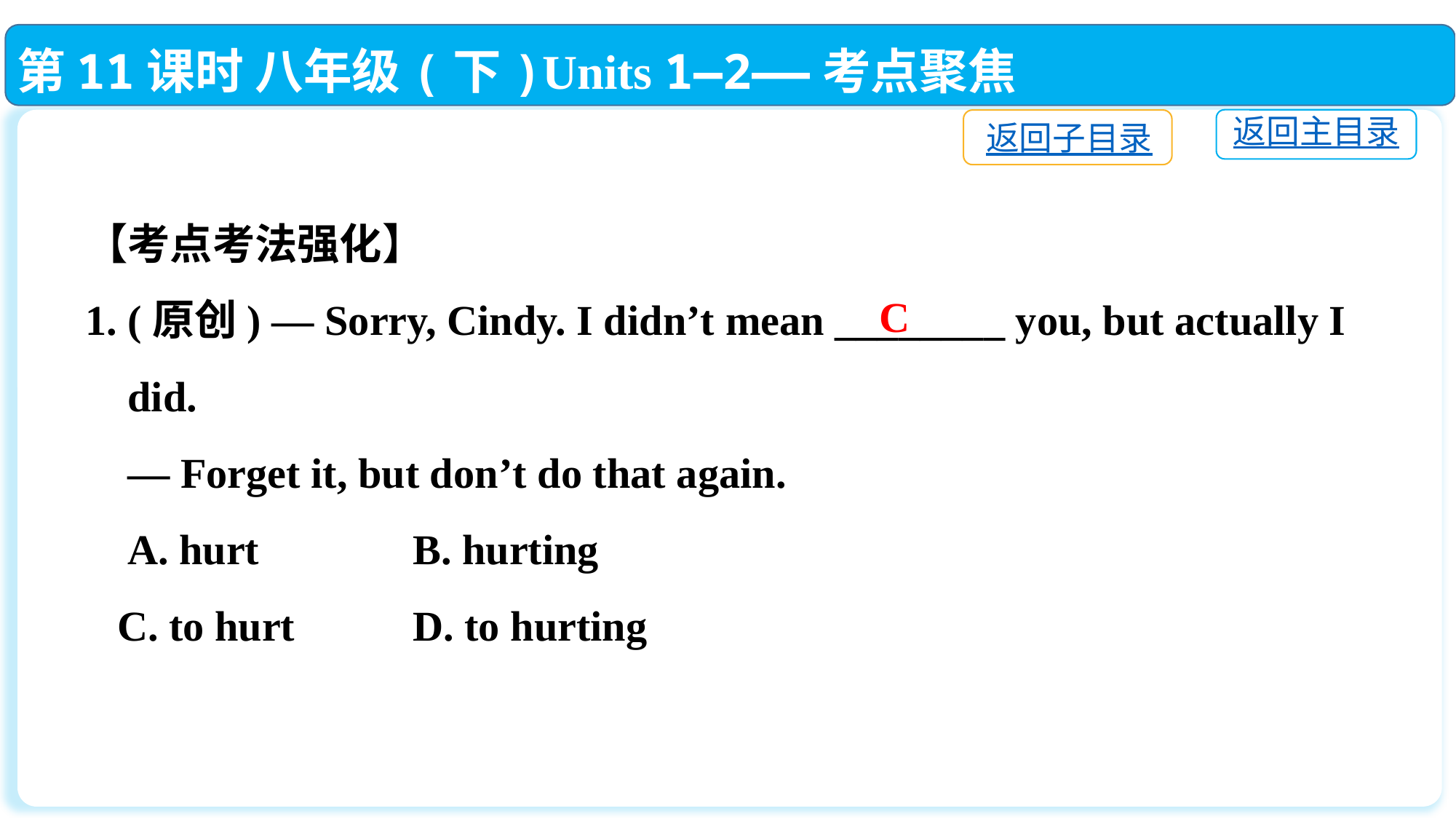

第11课时 八年级(下)Units 1—2——考点聚焦

返回主目录

返回子目录
【考点考法强化】
1. (原创) — Sorry, Cindy. I didn’t mean ________ you, but actually I
    did.
    — Forget it, but don’t do that again.
    A. hurt　 	B. hurting
   C. to hurt　	D. to hurting

C